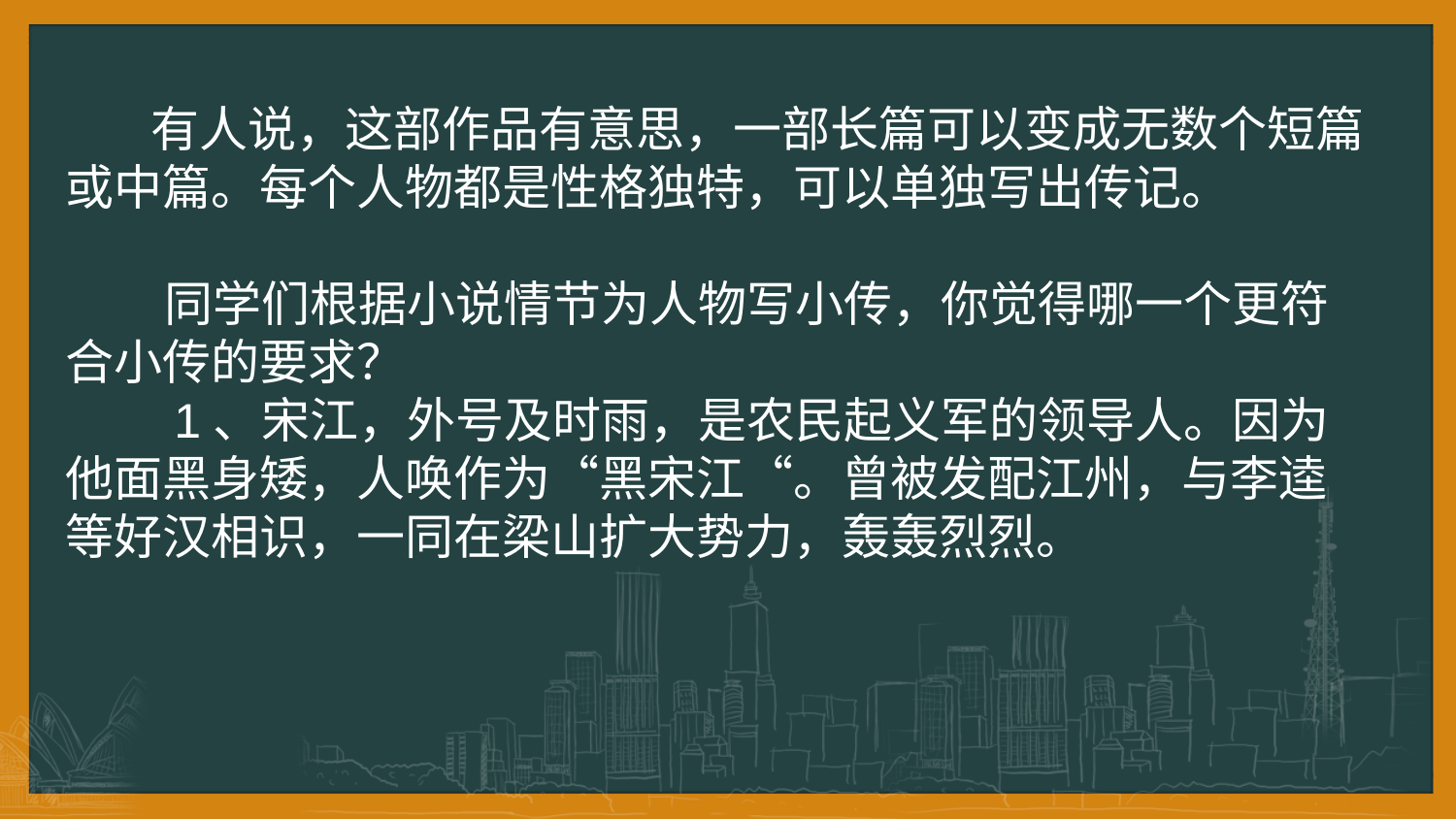

有人说，这部作品有意思，一部长篇可以变成无数个短篇或中篇。每个人物都是性格独特，可以单独写出传记。

        同学们根据小说情节为人物写小传，你觉得哪一个更符合小传的要求？
        1、宋江，外号及时雨，是农民起义军的领导人。因为他面黑身矮，人唤作为“黑宋江“。曾被发配江州，与李逵等好汉相识，一同在梁山扩大势力，轰轰烈烈。